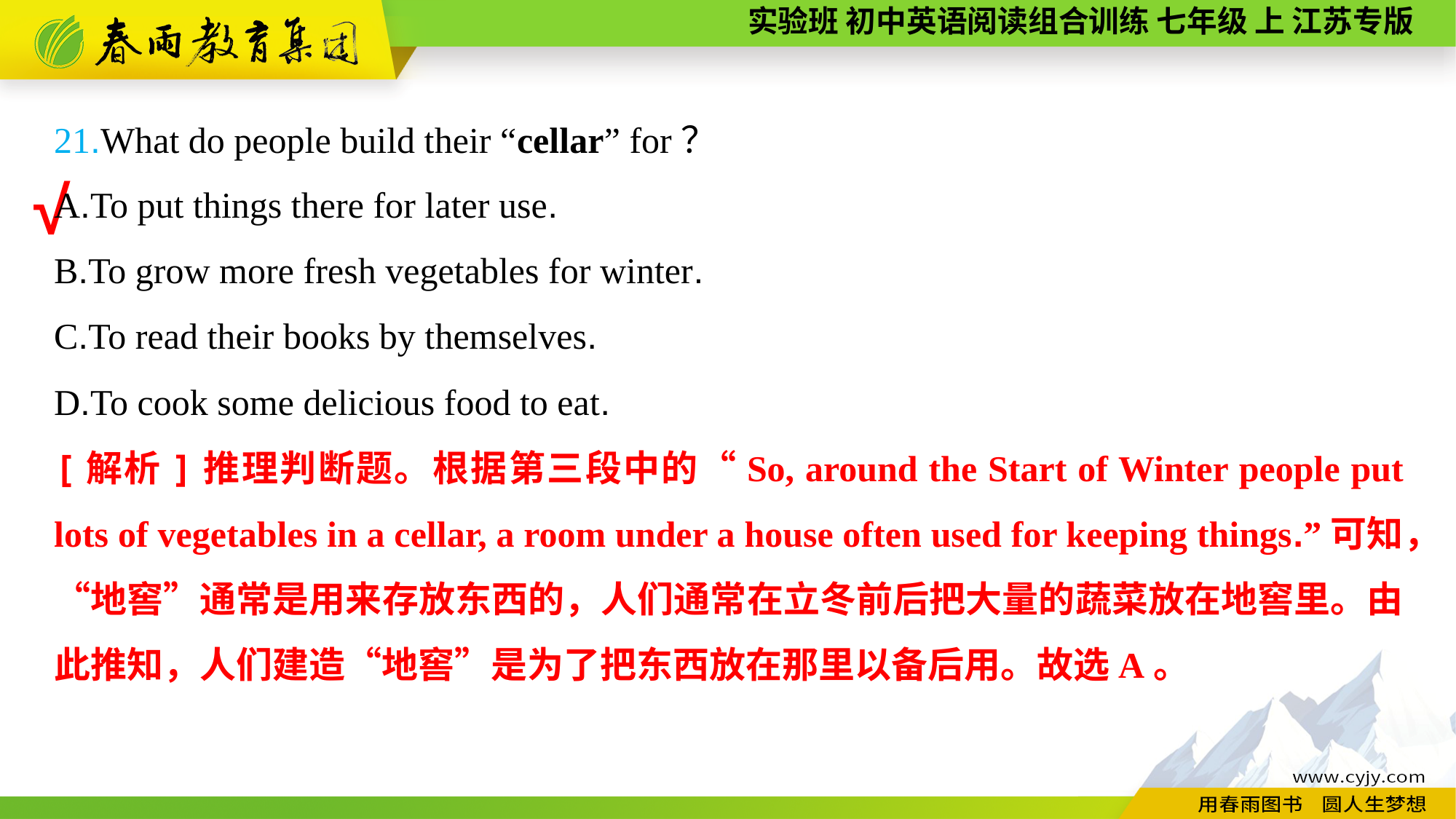

21.What do people build their “cellar” for？
A.To put things there for later use.
B.To grow more fresh vegetables for winter.
C.To read their books by themselves.
D.To cook some delicious food to eat.
√
[解析]推理判断题。根据第三段中的“So, around the Start of Winter people put lots of vegetables in a cellar, a room under a house often used for keeping things.”可知，“地窖”通常是用来存放东西的，人们通常在立冬前后把大量的蔬菜放在地窖里。由此推知，人们建造“地窖”是为了把东西放在那里以备后用。故选A。